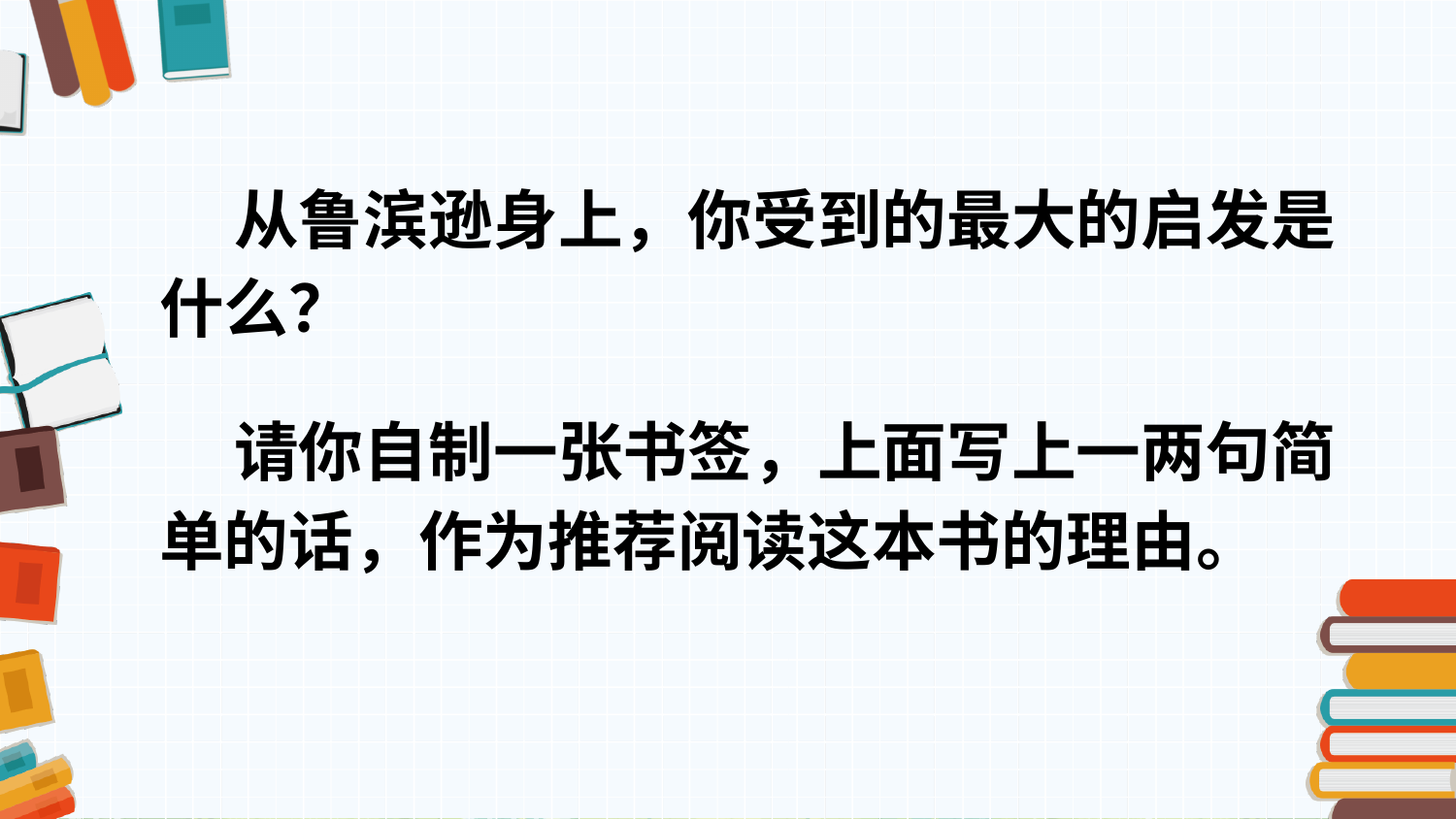

从鲁滨逊身上，你受到的最大的启发是什么？
    请你自制一张书签，上面写上一两句简单的话，作为推荐阅读这本书的理由。